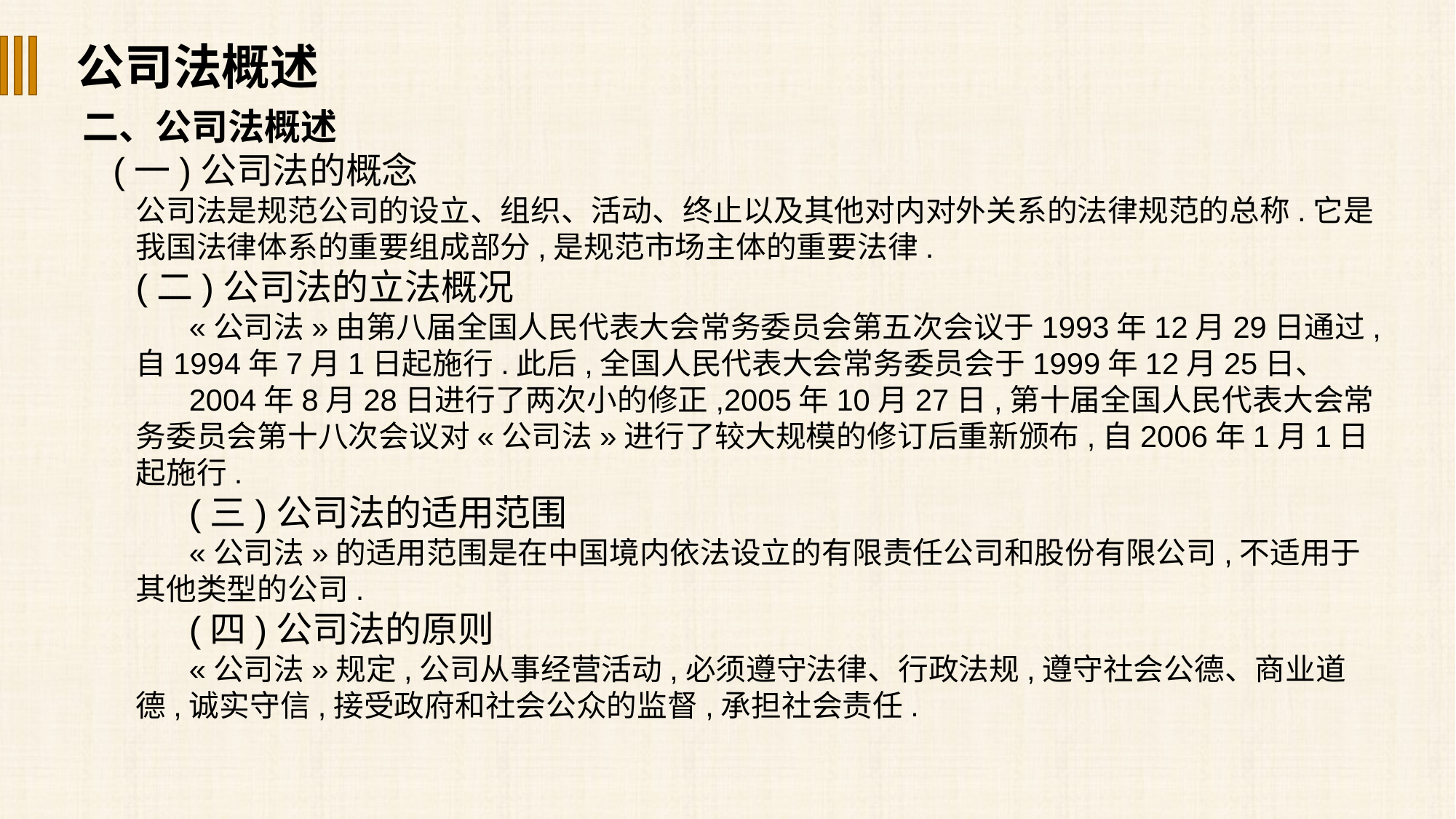

公司法概述

二、公司法概述
   (一)公司法的概念
公司法是规范公司的设立、组织、活动、终止以及其他对内对外关系的法律规范的总称.它是我国法律体系的重要组成部分,是规范市场主体的重要法律.
(二)公司法的立法概况
«公司法»由第八届全国人民代表大会常务委员会第五次会议于1993年12月29日通过,自1994年7月1日起施行.此后,全国人民代表大会常务委员会于1999年12月25日、
2004年8月28日进行了两次小的修正,2005年10月27日,第十届全国人民代表大会常务委员会第十八次会议对«公司法»进行了较大规模的修订后重新颁布,自2006年1月1日起施行.
(三)公司法的适用范围
«公司法»的适用范围是在中国境内依法设立的有限责任公司和股份有限公司,不适用于其他类型的公司.
(四)公司法的原则
«公司法»规定,公司从事经营活动,必须遵守法律、行政法规,遵守社会公德、商业道德,诚实守信,接受政府和社会公众的监督,承担社会责任.